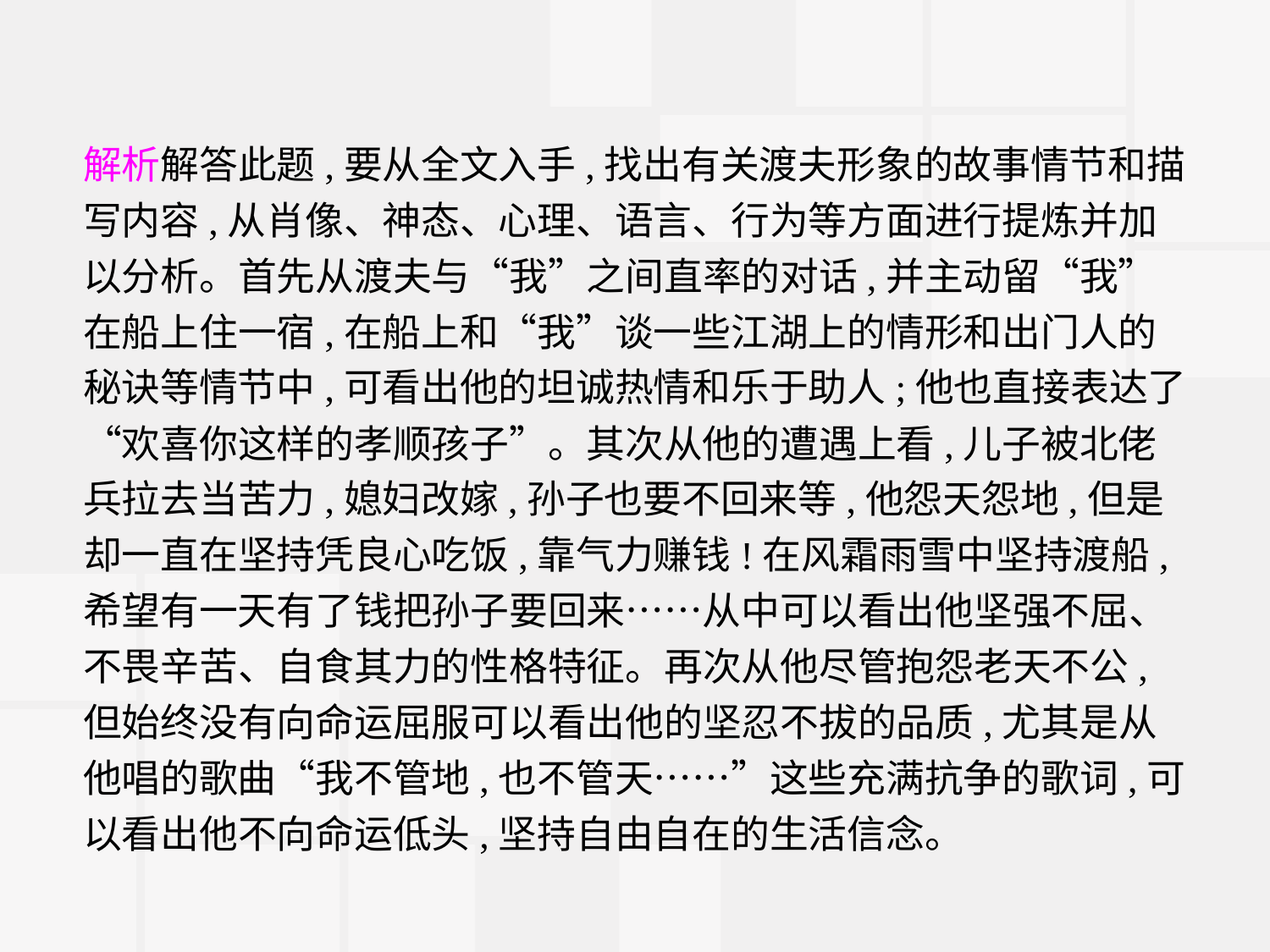

解析解答此题,要从全文入手,找出有关渡夫形象的故事情节和描写内容,从肖像、神态、心理、语言、行为等方面进行提炼并加以分析。首先从渡夫与“我”之间直率的对话,并主动留“我”在船上住一宿,在船上和“我”谈一些江湖上的情形和出门人的秘诀等情节中,可看出他的坦诚热情和乐于助人;他也直接表达了“欢喜你这样的孝顺孩子”。其次从他的遭遇上看,儿子被北佬兵拉去当苦力,媳妇改嫁,孙子也要不回来等,他怨天怨地,但是却一直在坚持凭良心吃饭,靠气力赚钱!在风霜雨雪中坚持渡船,希望有一天有了钱把孙子要回来……从中可以看出他坚强不屈、不畏辛苦、自食其力的性格特征。再次从他尽管抱怨老天不公,但始终没有向命运屈服可以看出他的坚忍不拔的品质,尤其是从他唱的歌曲“我不管地,也不管天……”这些充满抗争的歌词,可以看出他不向命运低头,坚持自由自在的生活信念。